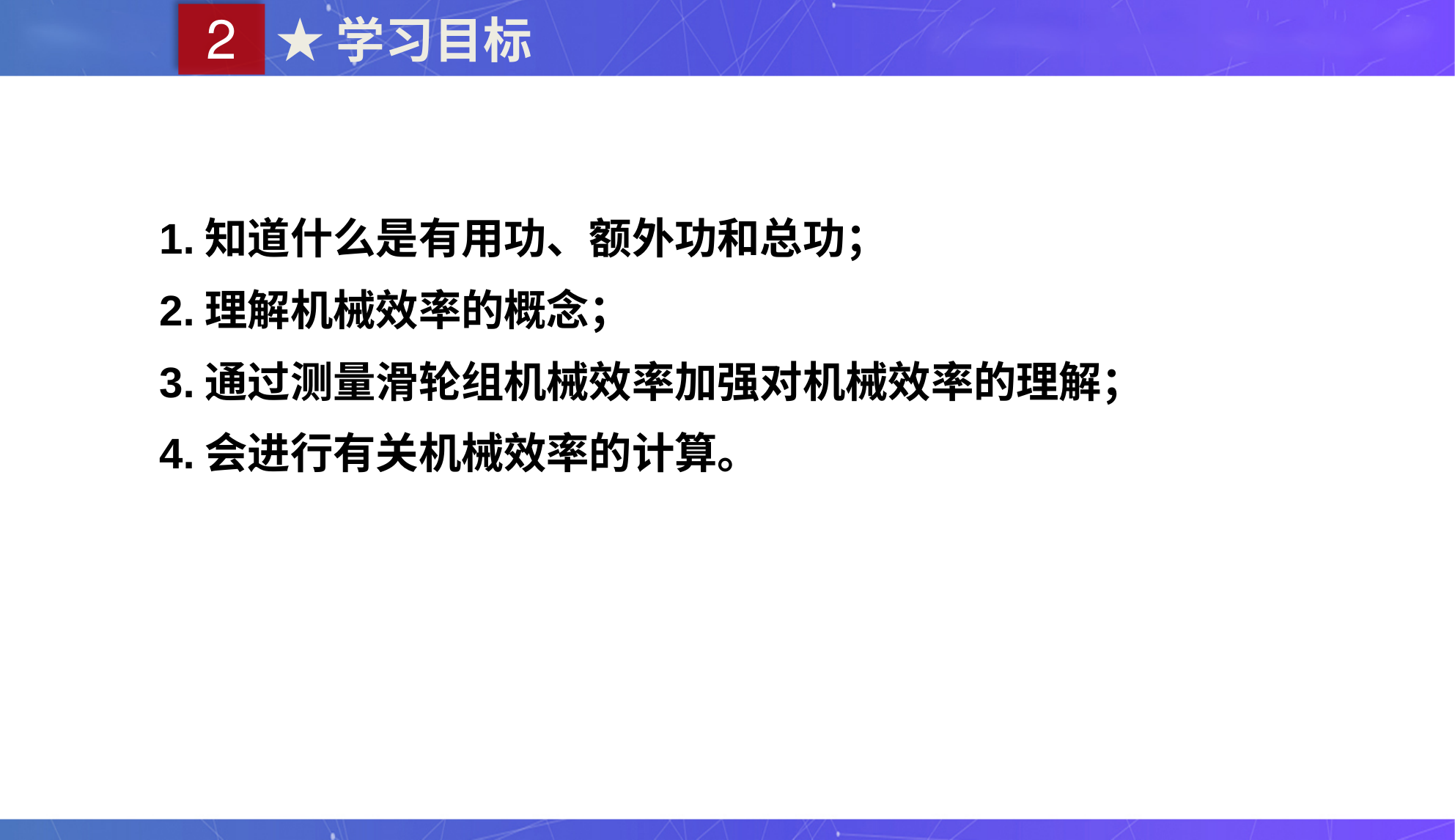

2
★学习目标
1.知道什么是有用功、额外功和总功；
2.理解机械效率的概念；
3.通过测量滑轮组机械效率加强对机械效率的理解；
4.会进行有关机械效率的计算。